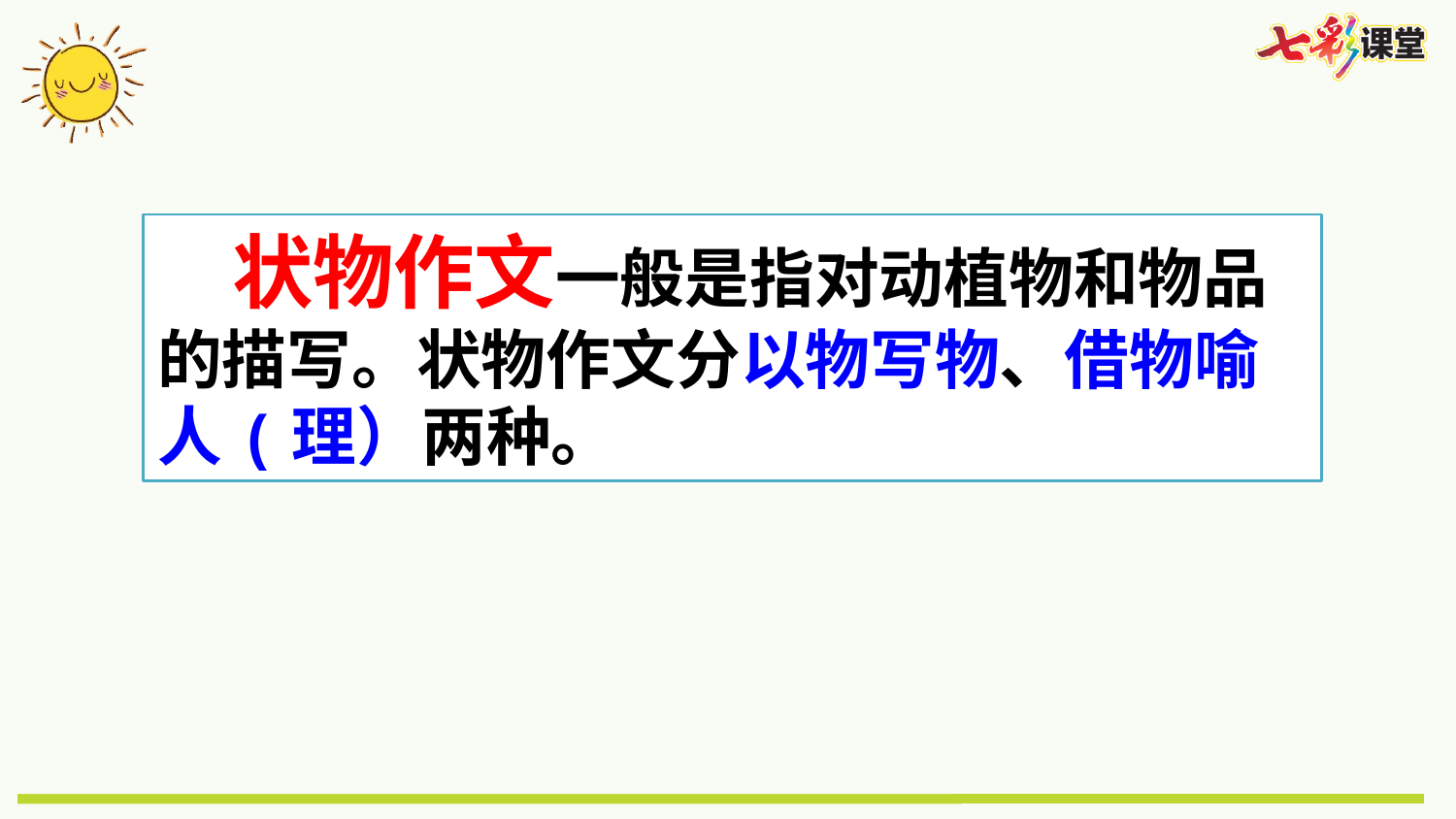

状物作文一般是指对动植物和物品的描写。状物作文分以物写物、借物喻人(理）两种。